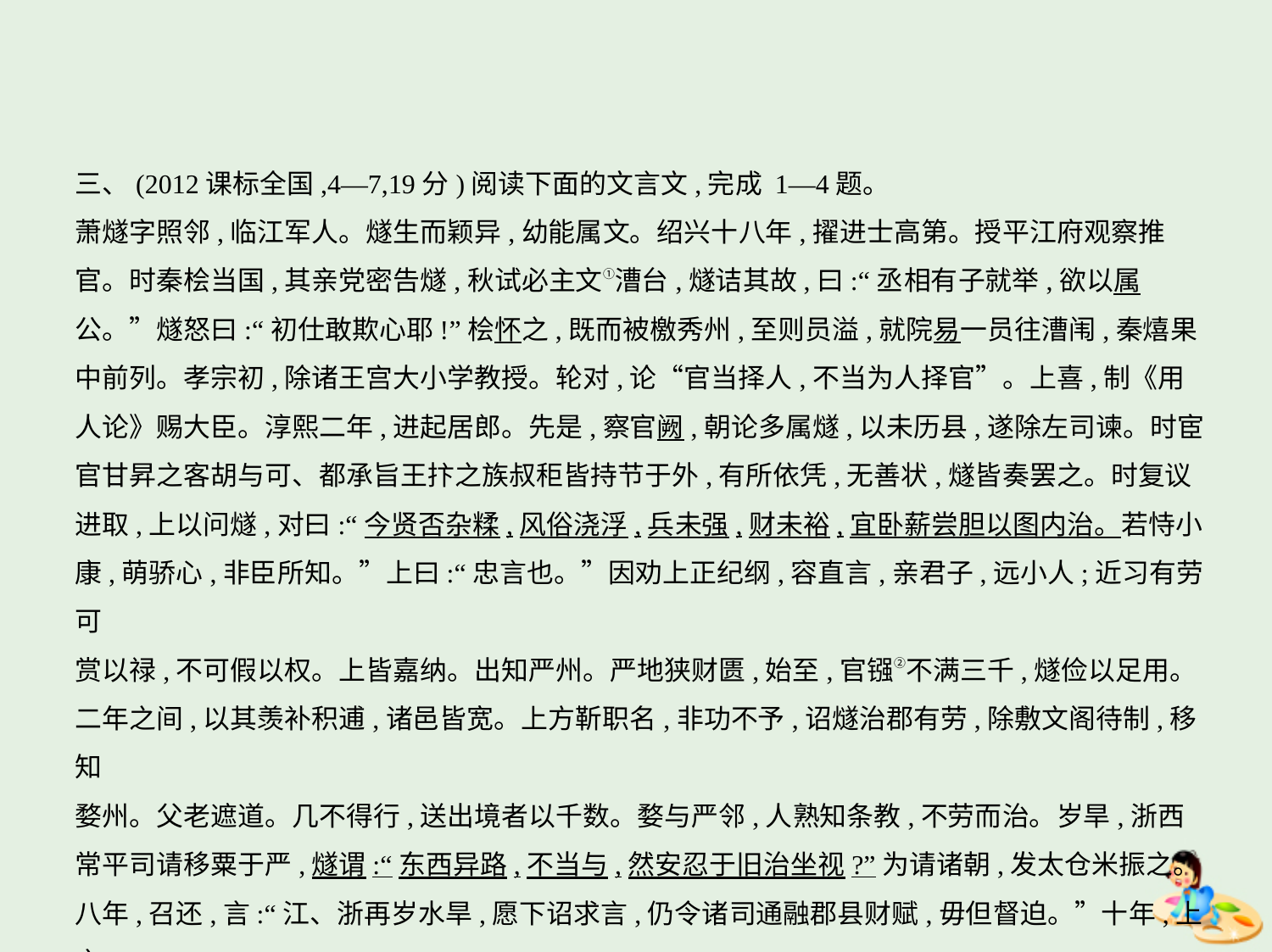

三、(2012课标全国,4—7,19分)阅读下面的文言文,完成 1—4题。
萧燧字照邻,临江军人。燧生而颖异,幼能属文。绍兴十八年,擢进士高第。授平江府观察推
官。时秦桧当国,其亲党密告燧,秋试必主文①漕台,燧诘其故,曰:“丞相有子就举,欲以属
公。”燧怒曰:“初仕敢欺心耶!”桧怀之,既而被檄秀州,至则员溢,就院易一员往漕闱,秦熺果
中前列。孝宗初,除诸王宫大小学教授。轮对,论“官当择人,不当为人择官”。上喜,制《用
人论》赐大臣。淳熙二年,进起居郎。先是,察官阙,朝论多属燧,以未历县,遂除左司谏。时宦
官甘昇之客胡与可、都承旨王抃之族叔秬皆持节于外,有所依凭,无善状,燧皆奏罢之。时复议
进取,上以问燧,对曰:“今贤否杂糅,风俗浇浮,兵未强,财未裕,宜卧薪尝胆以图内治。若恃小
康,萌骄心,非臣所知。”上曰:“忠言也。”因劝上正纪纲,容直言,亲君子,远小人;近习有劳可
赏以禄,不可假以权。上皆嘉纳。出知严州。严地狭财匮,始至,官镪②不满三千,燧俭以足用。
二年之间,以其羡补积逋,诸邑皆宽。上方靳职名,非功不予,诏燧治郡有劳,除敷文阁待制,移知
婺州。父老遮道。几不得行,送出境者以千数。婺与严邻,人熟知条教,不劳而治。岁旱,浙西
常平司请移粟于严,燧谓:“东西异路,不当与,然安忍于旧治坐视?”为请诸朝,发太仓米振之。
八年,召还,言:“江、浙再岁水旱,愿下诏求言,仍令诸司通融郡县财赋,毋但督迫。”十年,上言